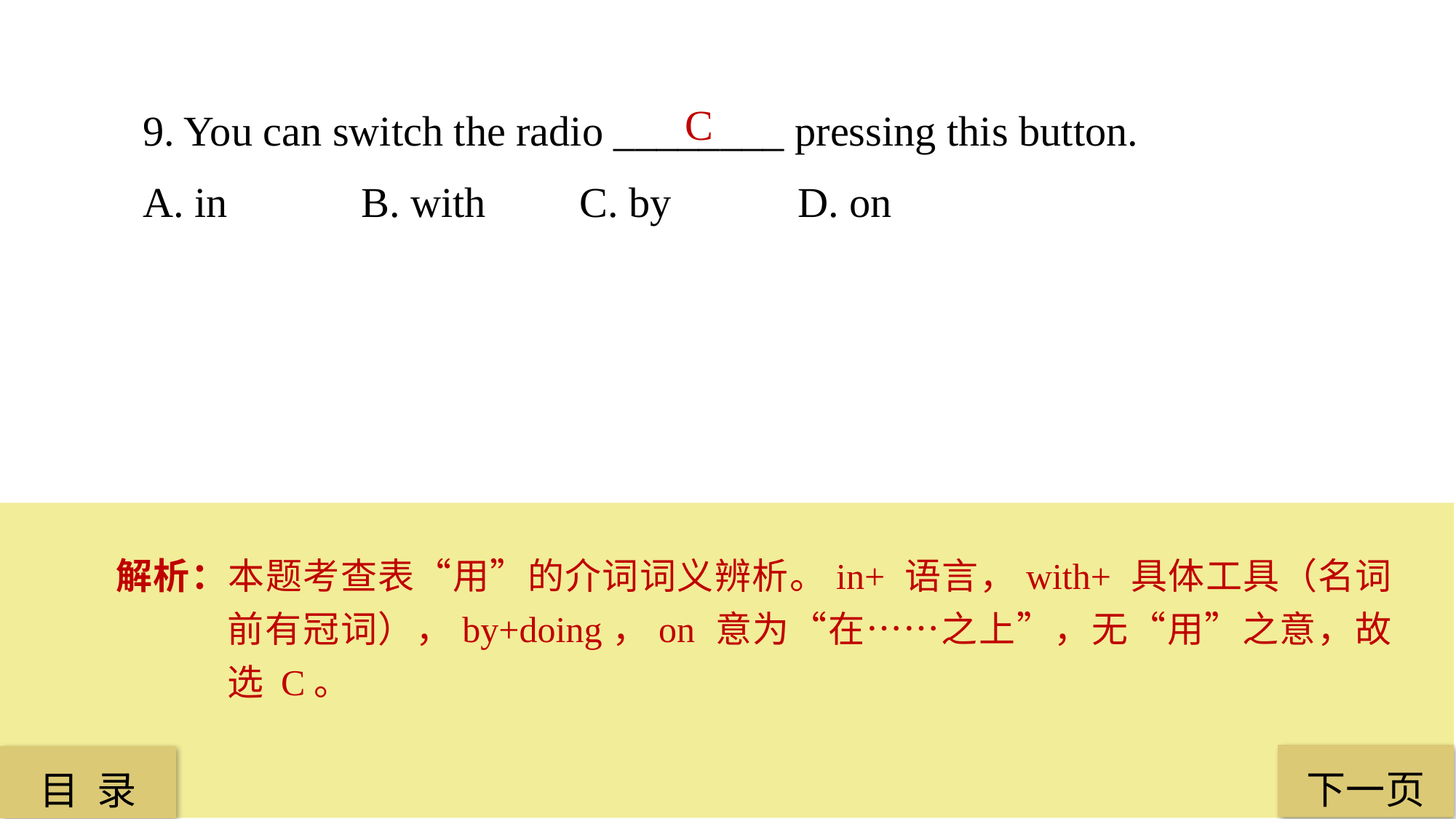

9. You can switch the radio ________ pressing this button.
A. in 		B. with 	C. by 		D. on
C
解析：本题考查表“用”的介词词义辨析。in+ 语言，with+ 具体工具（名词前有冠词），by+doing，on 意为“在……之上”，无“用”之意，故选 C。